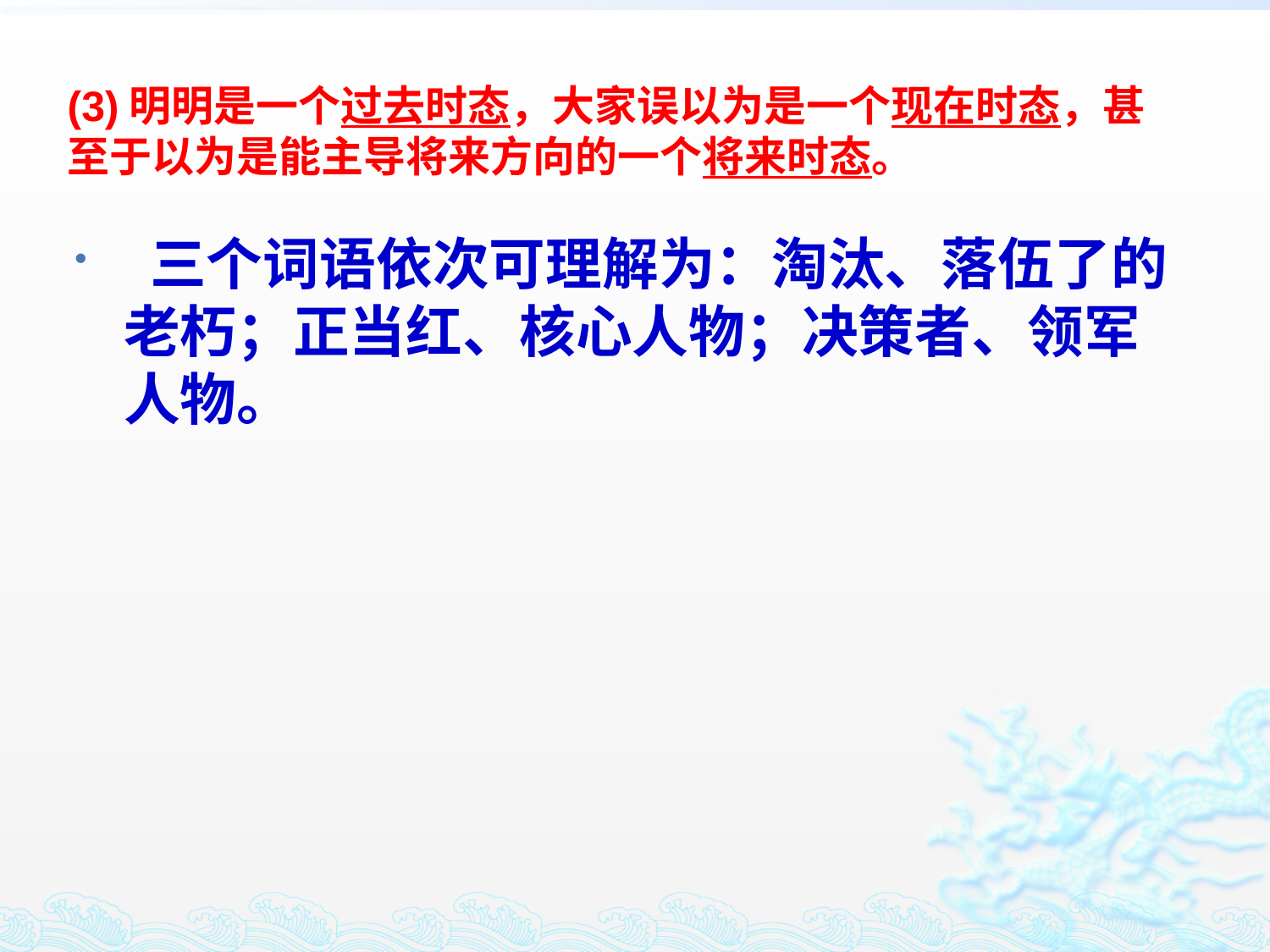

# (3)明明是一个过去时态，大家误以为是一个现在时态，甚至于以为是能主导将来方向的一个将来时态。
 三个词语依次可理解为：淘汰、落伍了的老朽；正当红、核心人物；决策者、领军人物。